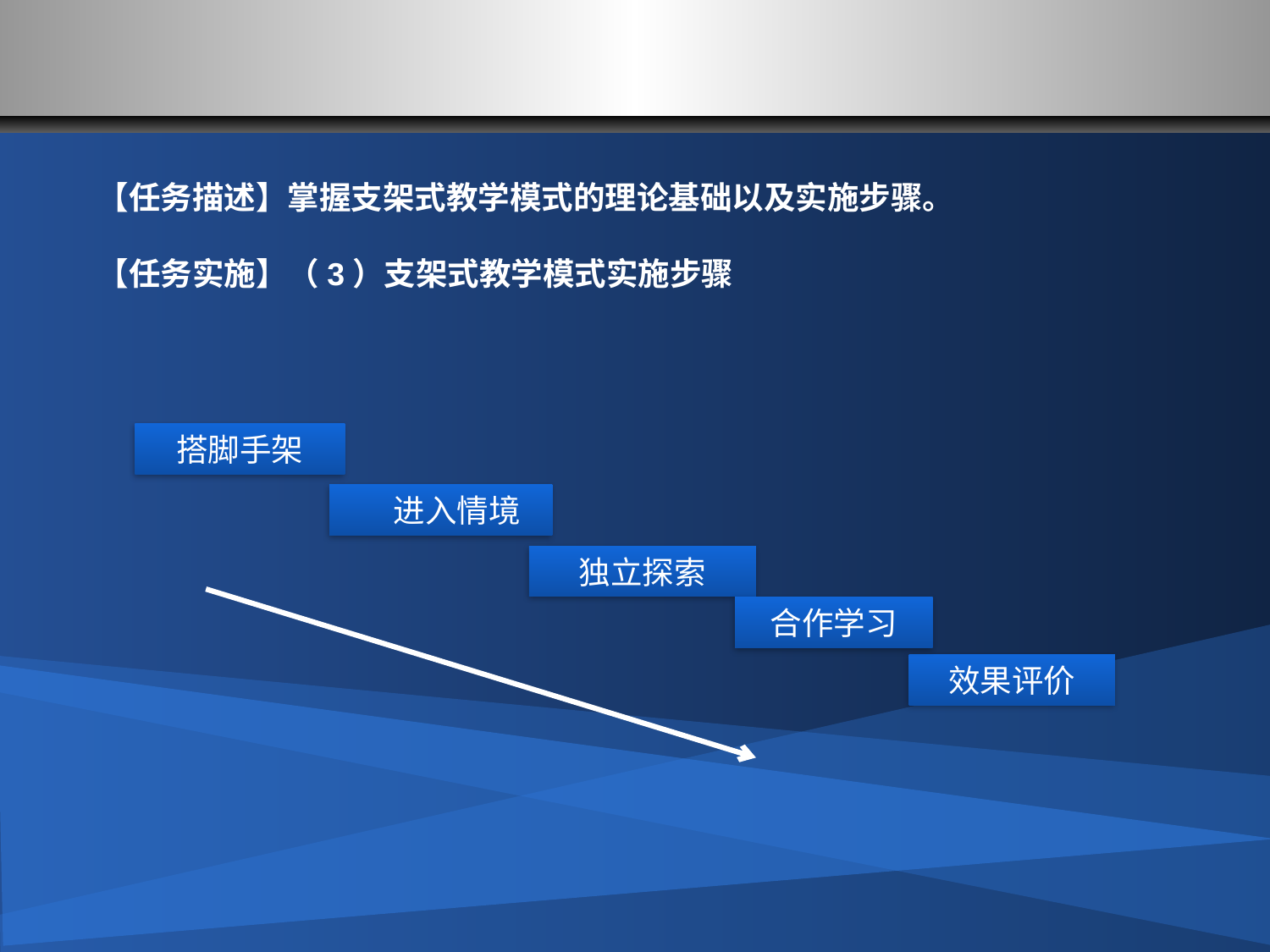

#
【任务描述】掌握支架式教学模式的理论基础以及实施步骤。

【任务实施】（3）支架式教学模式实施步骤
搭脚手架
　进入情境
独立探索
合作学习
效果评价